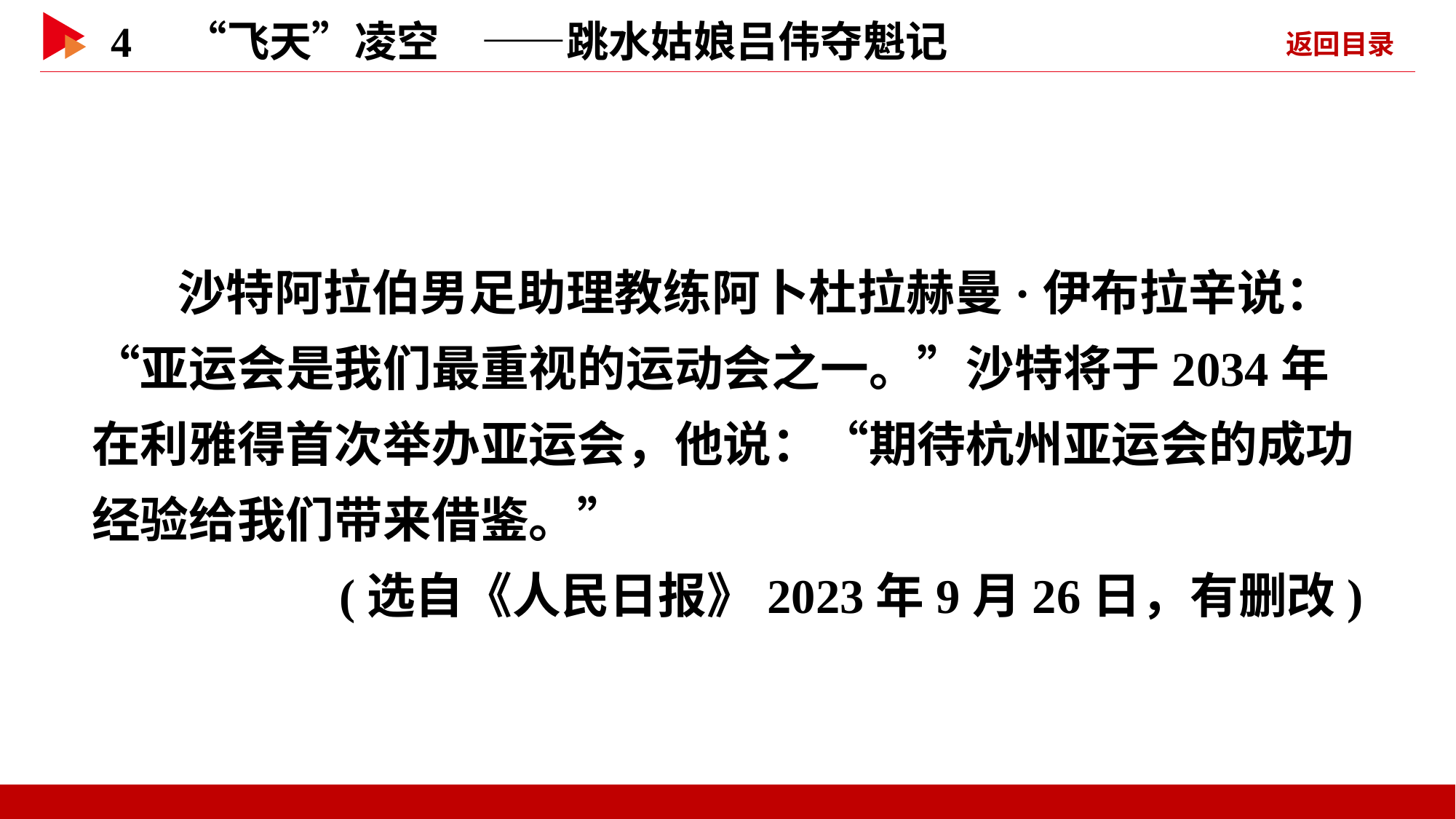

沙特阿拉伯男足助理教练阿卜杜拉赫曼·伊布拉辛说：“亚运会是我们最重视的运动会之一。”沙特将于2034年在利雅得首次举办亚运会，他说：“期待杭州亚运会的成功经验给我们带来借鉴。”
(选自《人民日报》2023年9月26日，有删改)